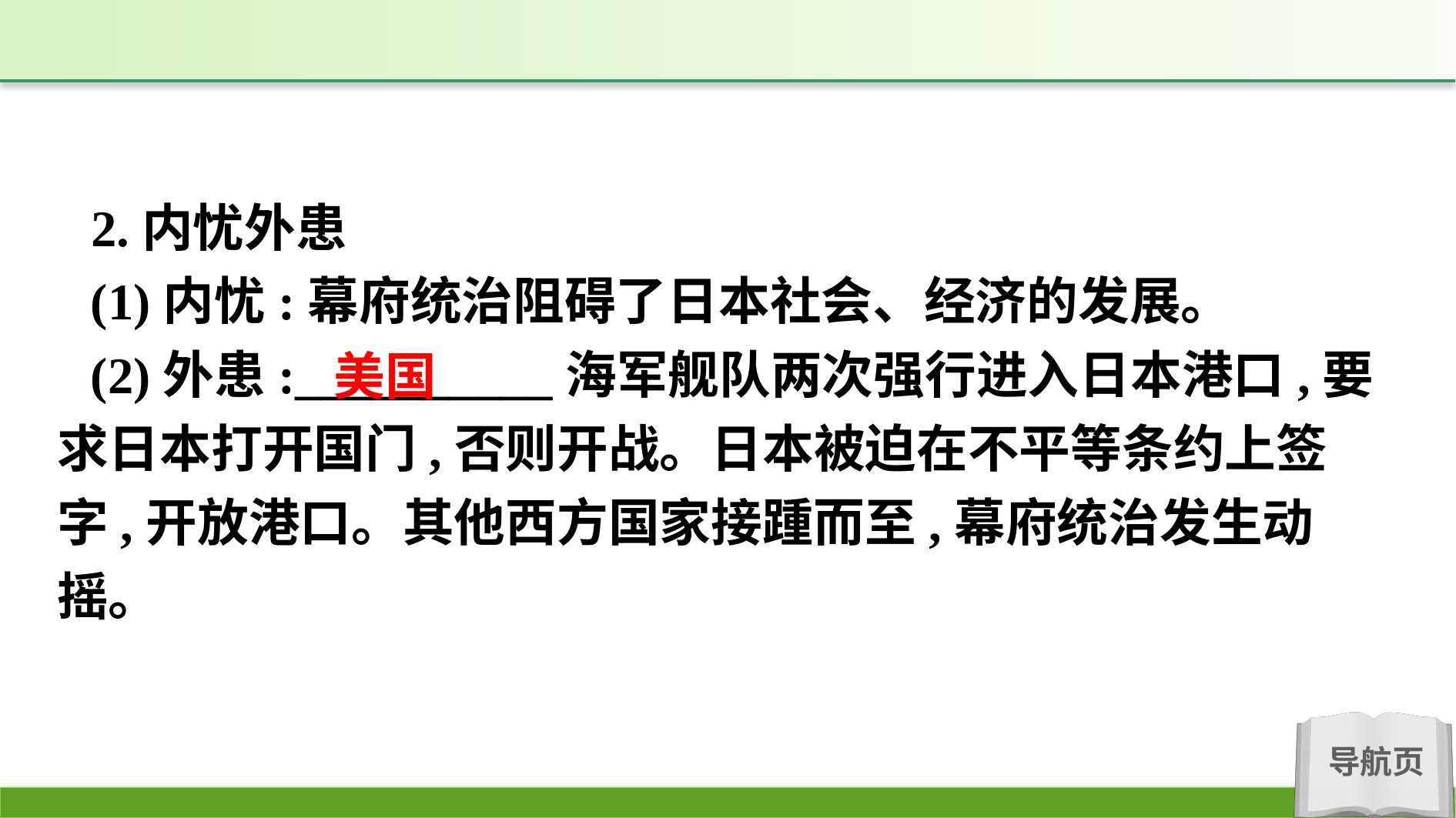

2.内忧外患
(1)内忧:幕府统治阻碍了日本社会、经济的发展。
(2)外患:__________海军舰队两次强行进入日本港口,要求日本打开国门,否则开战。日本被迫在不平等条约上签字,开放港口。其他西方国家接踵而至,幕府统治发生动摇。
美国